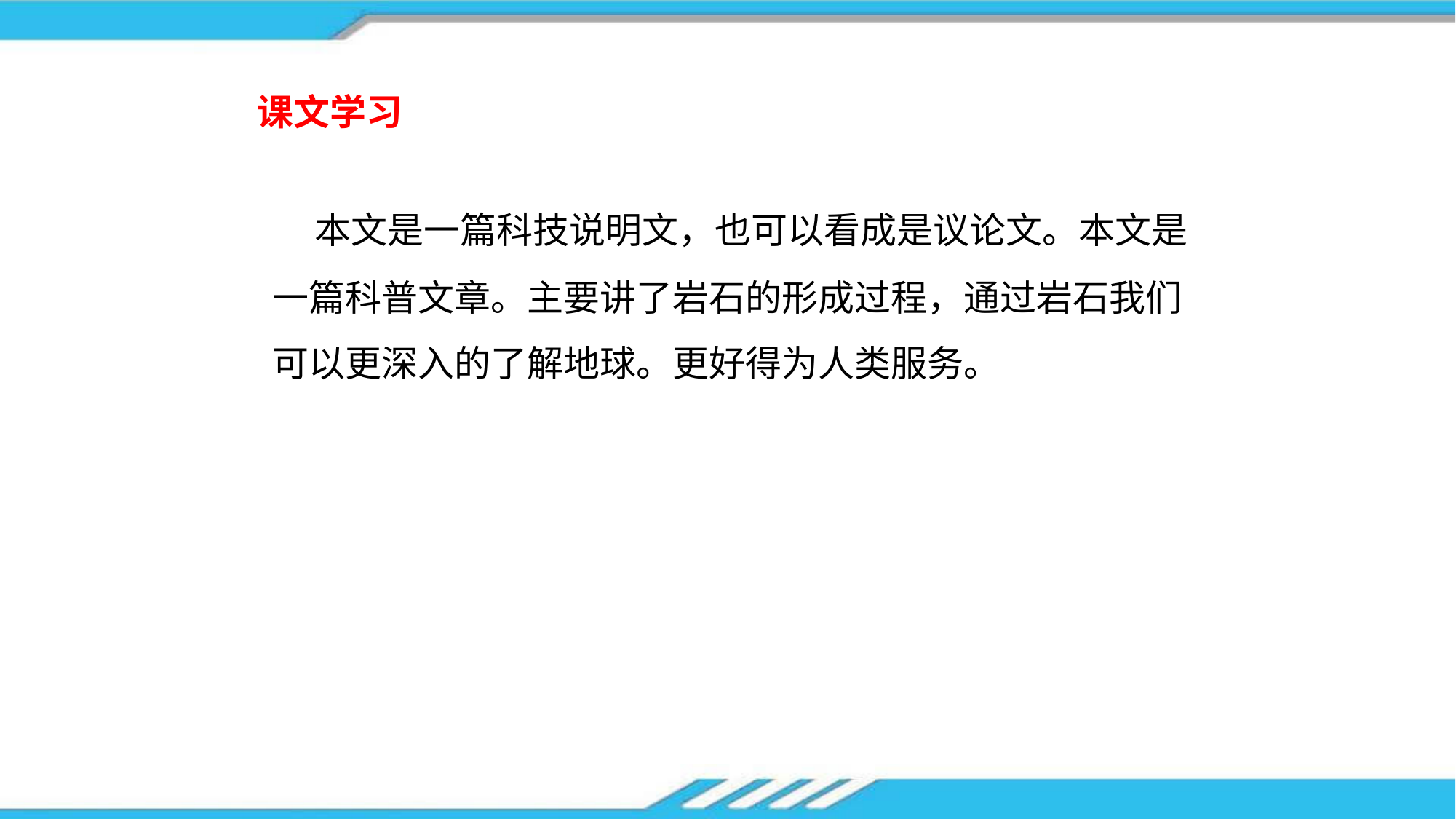

# 课文学习
          本文是一篇科技说明文，也可以看成是议论文。本文是一篇科普文章。主要讲了岩石的形成过程，通过岩石我们可以更深入的了解地球。更好得为人类服务。